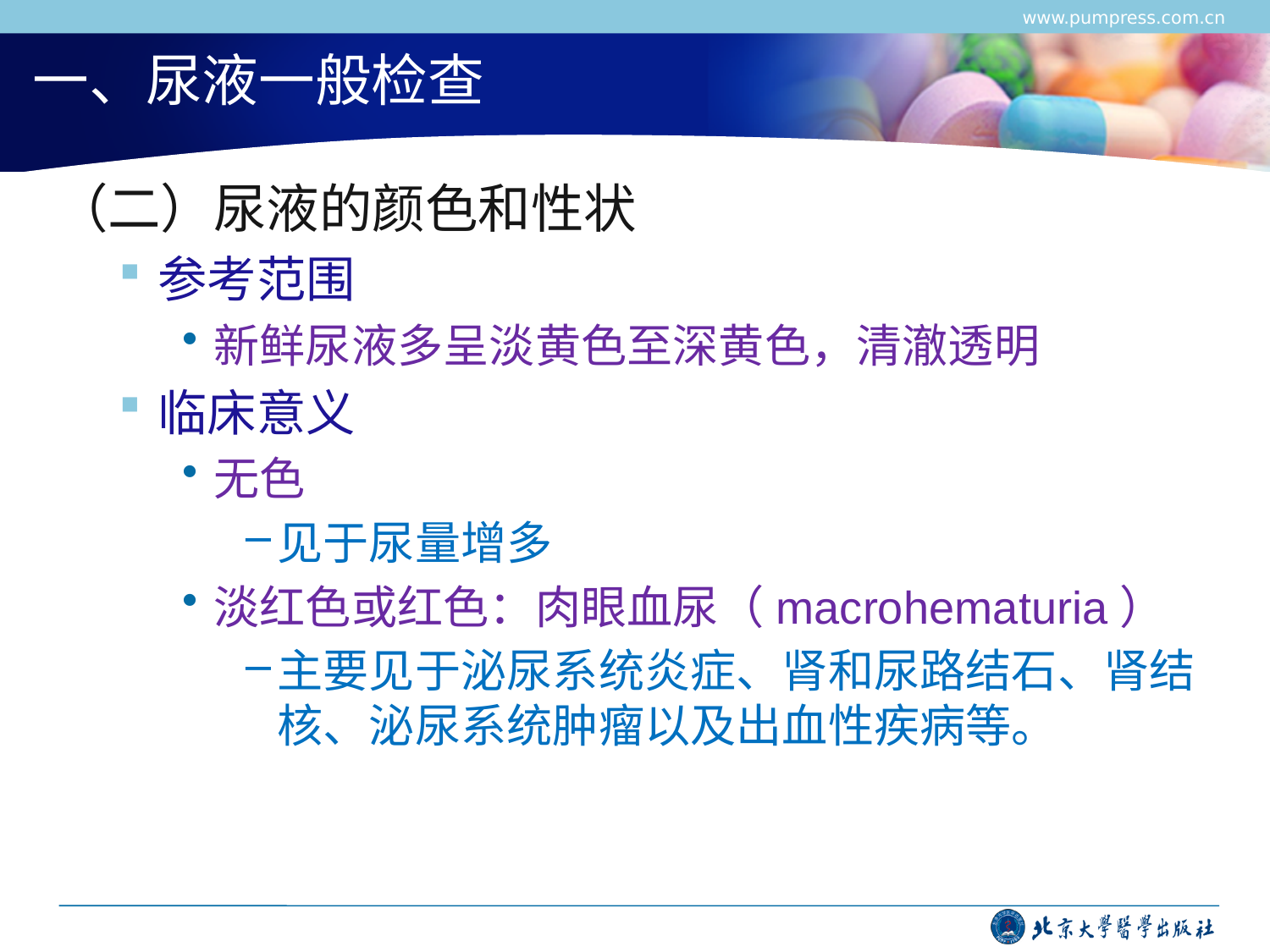

www.pumpress.com.cn
# 一、尿液一般检查
（二）尿液的颜色和性状
参考范围
新鲜尿液多呈淡黄色至深黄色，清澈透明
临床意义
无色
见于尿量增多
淡红色或红色：肉眼血尿（macrohematuria）
主要见于泌尿系统炎症、肾和尿路结石、肾结核、泌尿系统肿瘤以及出血性疾病等。